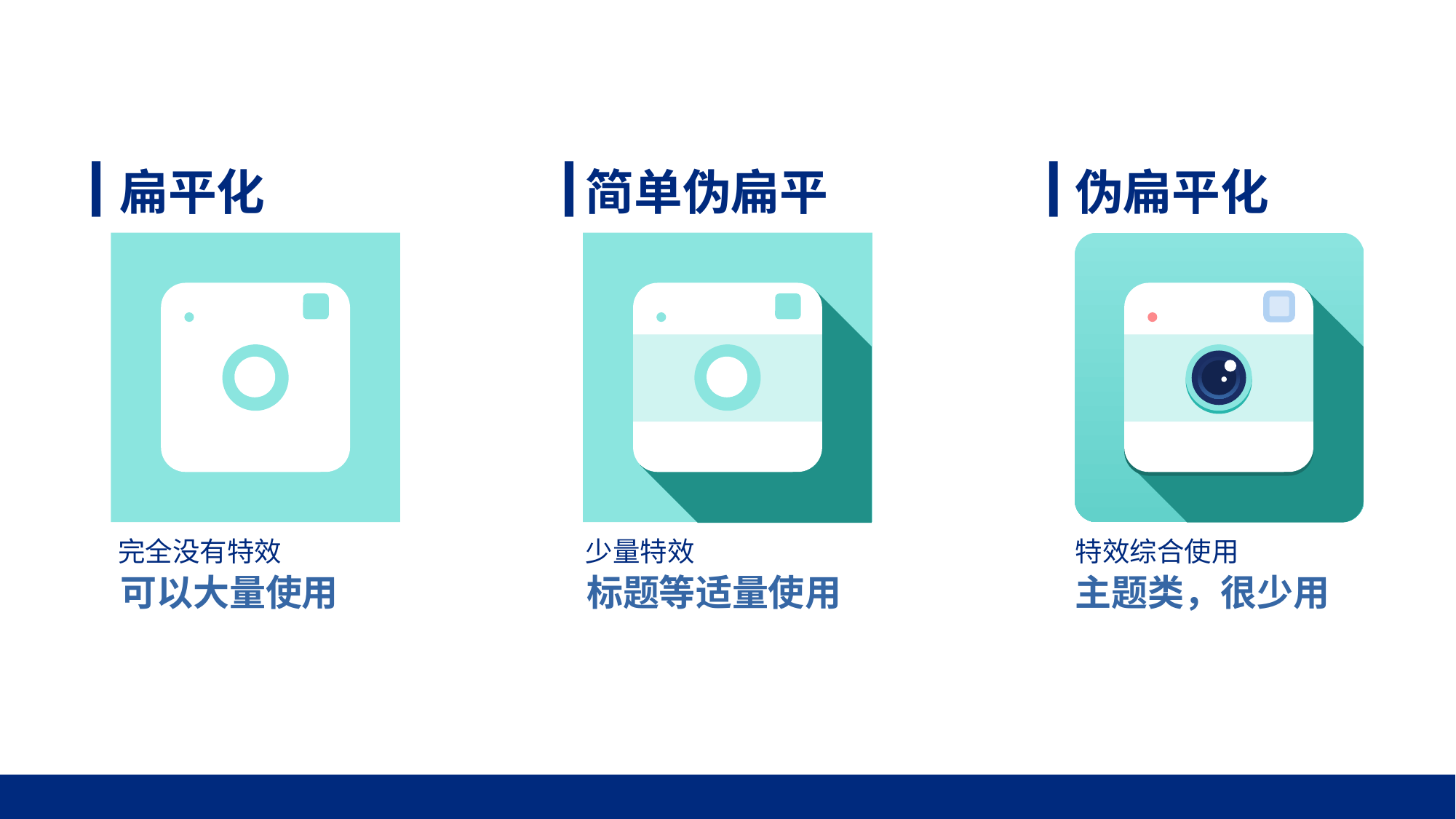

扁平化
简单伪扁平
伪扁平化

完全没有特效
少量特效
特效综合使用
可以大量使用
标题等适量使用
主题类，很少用